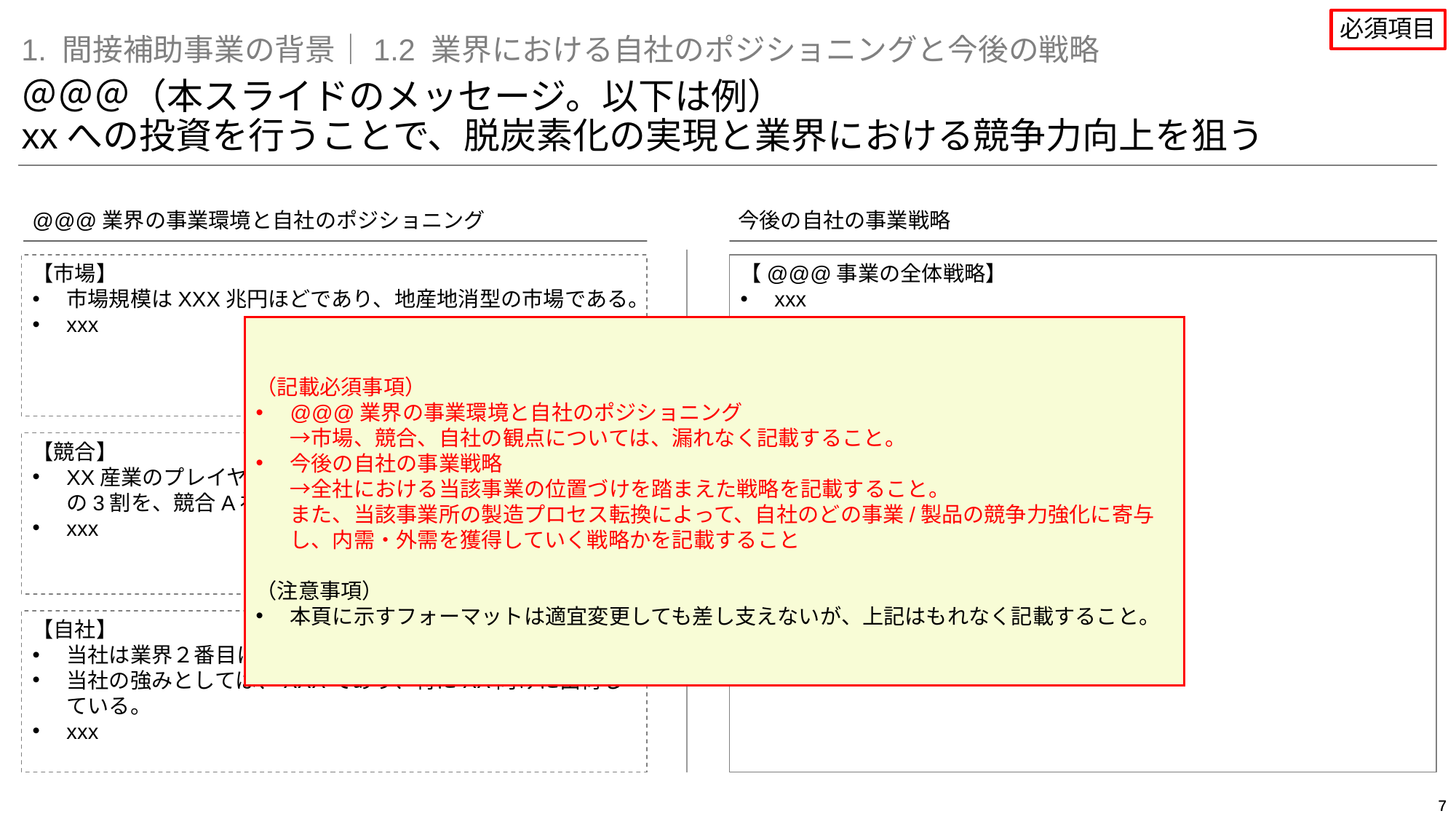

②産業競争力強化への貢献に関する審査
ウ．競争力強化に向けた事業戦略（必須項目）
必須項目
1. 間接補助事業の背景｜1.2 業界における自社のポジショニングと今後の戦略
＠＠＠（本スライドのメッセージ。以下は例）
xxへの投資を行うことで、脱炭素化の実現と業界における競争力向上を狙う
@@@業界の事業環境と自社のポジショニング
今後の自社の事業戦略
 ＞
【@@@事業の全体戦略】
xxx
xxx

【市場】
市場規模はXXX兆円ほどであり、地産地消型の市場である。
xxx

（記載必須事項）
@@@業界の事業環境と自社のポジショニング
→市場、競合、自社の観点については、漏れなく記載すること。
今後の自社の事業戦略
→全社における当該事業の位置づけを踏まえた戦略を記載すること。
また、当該事業所の製造プロセス転換によって、自社のどの事業/製品の競争力強化に寄与し、内需・外需を獲得していく戦略かを記載すること

（注意事項）
本頁に示すフォーマットは適宜変更しても差し支えないが、上記はもれなく記載すること。
【競合】
XX産業のプレイヤーは○○社ほどプレイヤーがおり、市場の3割を、競合A社が占めている。
xxx

【自社】
当社は業界２番目に大きいシェアを占めている。
当社の強みとしては、XXXであり、特にXX向けに出荷している。
xxx